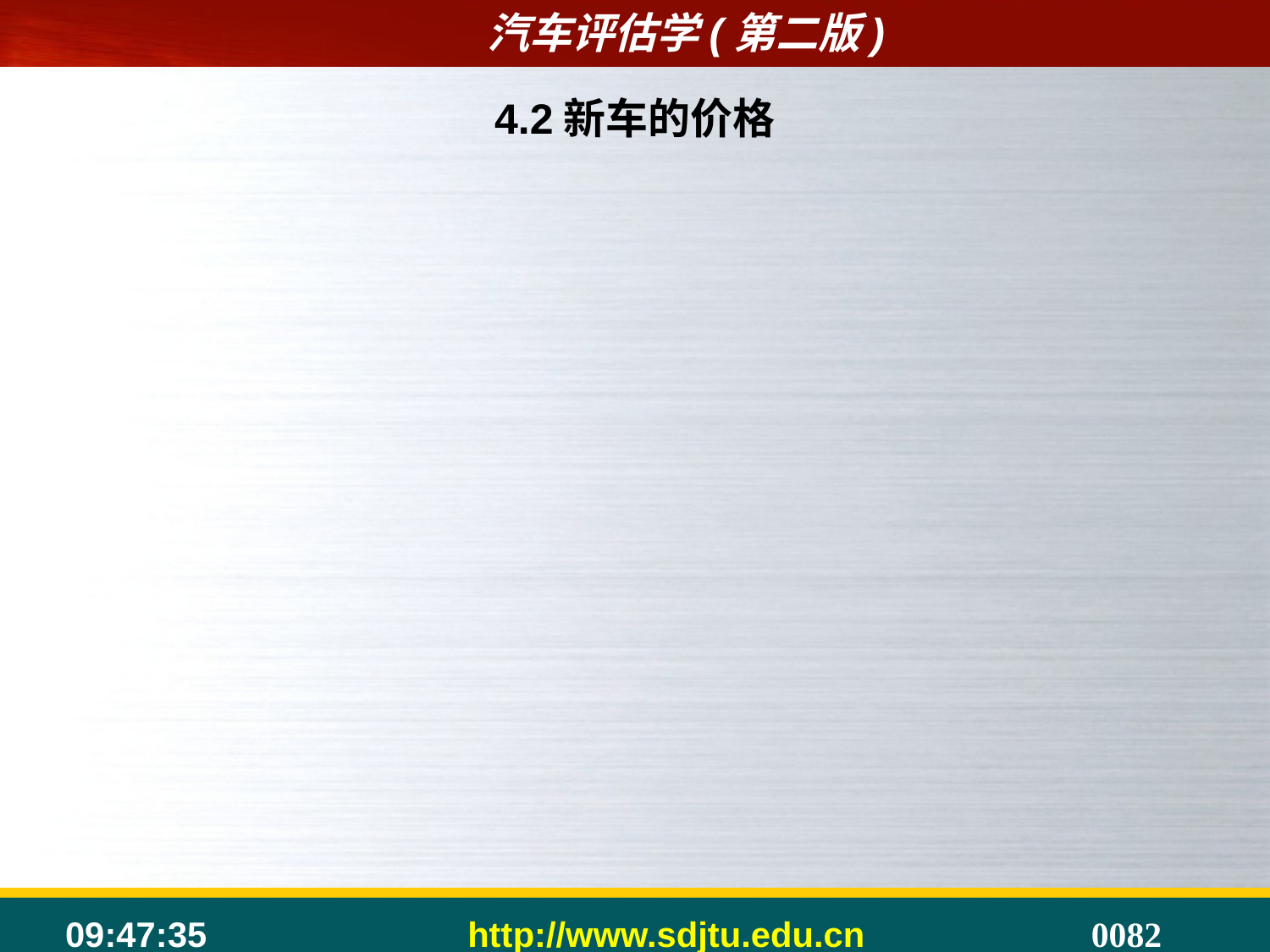

# 4.2新车的价格
4.2.1新车价格构成
	商品价格一般来说是由生产成本、流通费用、税金和利润等项构成的。

	1.生产成本
	汽车的生产成本包括人力、工厂设备、资源折旧以及装配费用以及汽车零件制造成本等。
	2．流通费用
	汽车流通费用包括汽车生产企业支出的销售费用和各个经营环节发生的商业费用，包括汽车生产出来后直到汽车的所有权转移到最终用户手中的整个过程中发生相关费用。
	3.税金
	汽车企业的税金是国家通过税法，按照一定标准，向汽车的生产经营企业强制征收的预算缴款。税金的多少直接影响新车的价格。
	4.利润
	利润是汽车生产企业和汽车经销商为社会创造和占有的价值的表现形态，是汽车价格的构成因素，是企业扩大再生产的重要资金来源。
另外，对于进口汽车的价格还要考虑关税、消费税、增值税、汇率变化等因素。